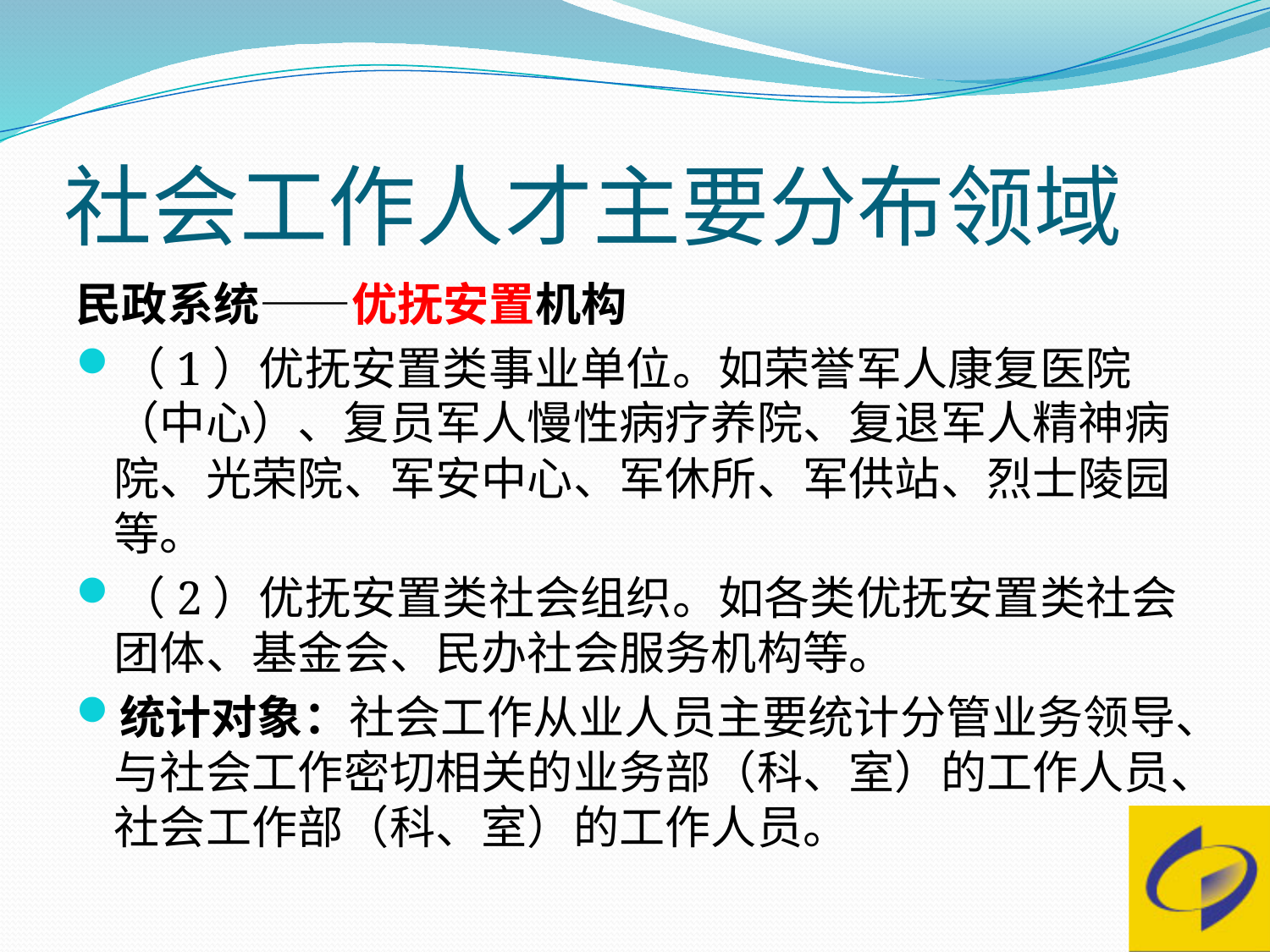

# 社会工作人才主要分布领域
民政系统——优抚安置机构
（1）优抚安置类事业单位。如荣誉军人康复医院（中心）、复员军人慢性病疗养院、复退军人精神病院、光荣院、军安中心、军休所、军供站、烈士陵园等。
（2）优抚安置类社会组织。如各类优抚安置类社会团体、基金会、民办社会服务机构等。
统计对象：社会工作从业人员主要统计分管业务领导、与社会工作密切相关的业务部（科、室）的工作人员、社会工作部（科、室）的工作人员。